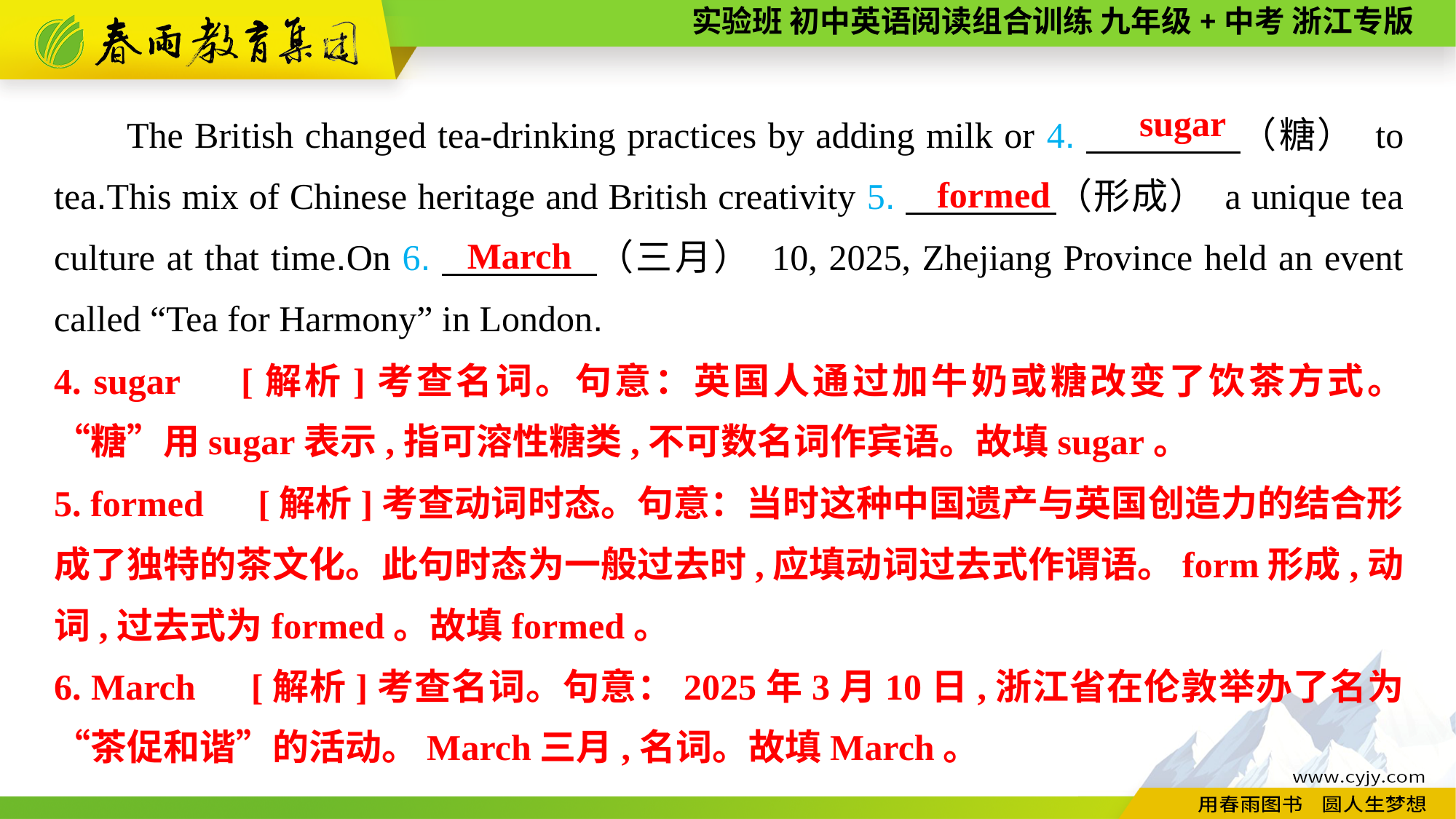

sugar
The British changed tea-drinking practices by adding milk or 4.　　　　（糖） to tea.This mix of Chinese heritage and British creativity 5.　　　　（形成） a unique tea culture at that time.On 6.　　　　（三月） 10, 2025, Zhejiang Province held an event called “Tea for Harmony” in London.
formed
March
4. sugar　[解析]考查名词。句意：英国人通过加牛奶或糖改变了饮茶方式。“糖”用sugar表示,指可溶性糖类,不可数名词作宾语。故填sugar。
5. formed　[解析]考查动词时态。句意：当时这种中国遗产与英国创造力的结合形成了独特的茶文化。此句时态为一般过去时,应填动词过去式作谓语。form形成,动词,过去式为formed。故填formed。
6. March　[解析]考查名词。句意：2025年3月10日,浙江省在伦敦举办了名为“茶促和谐”的活动。March三月,名词。故填March。